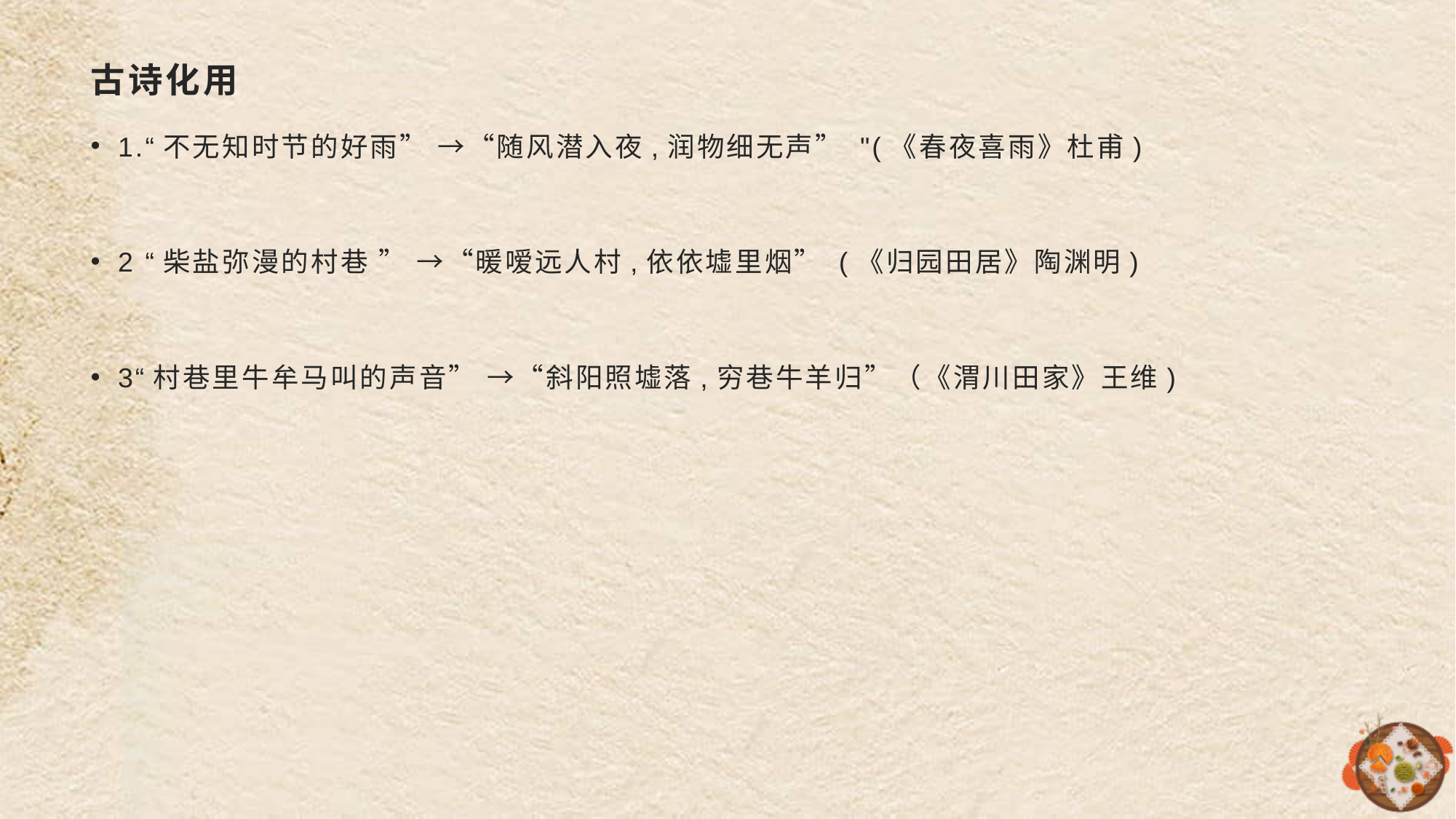

# 古诗化用
1.“不无知时节的好雨” →“随风潜入夜,润物细无声” "(《春夜喜雨》杜甫)

2 “柴盐弥漫的村巷 ” →“暖嗳远人村,依依墟里烟” (《归园田居》陶渊明)

3“村巷里牛牟马叫的声音” →“斜阳照墟落,穷巷牛羊归”（《渭川田家》王维)